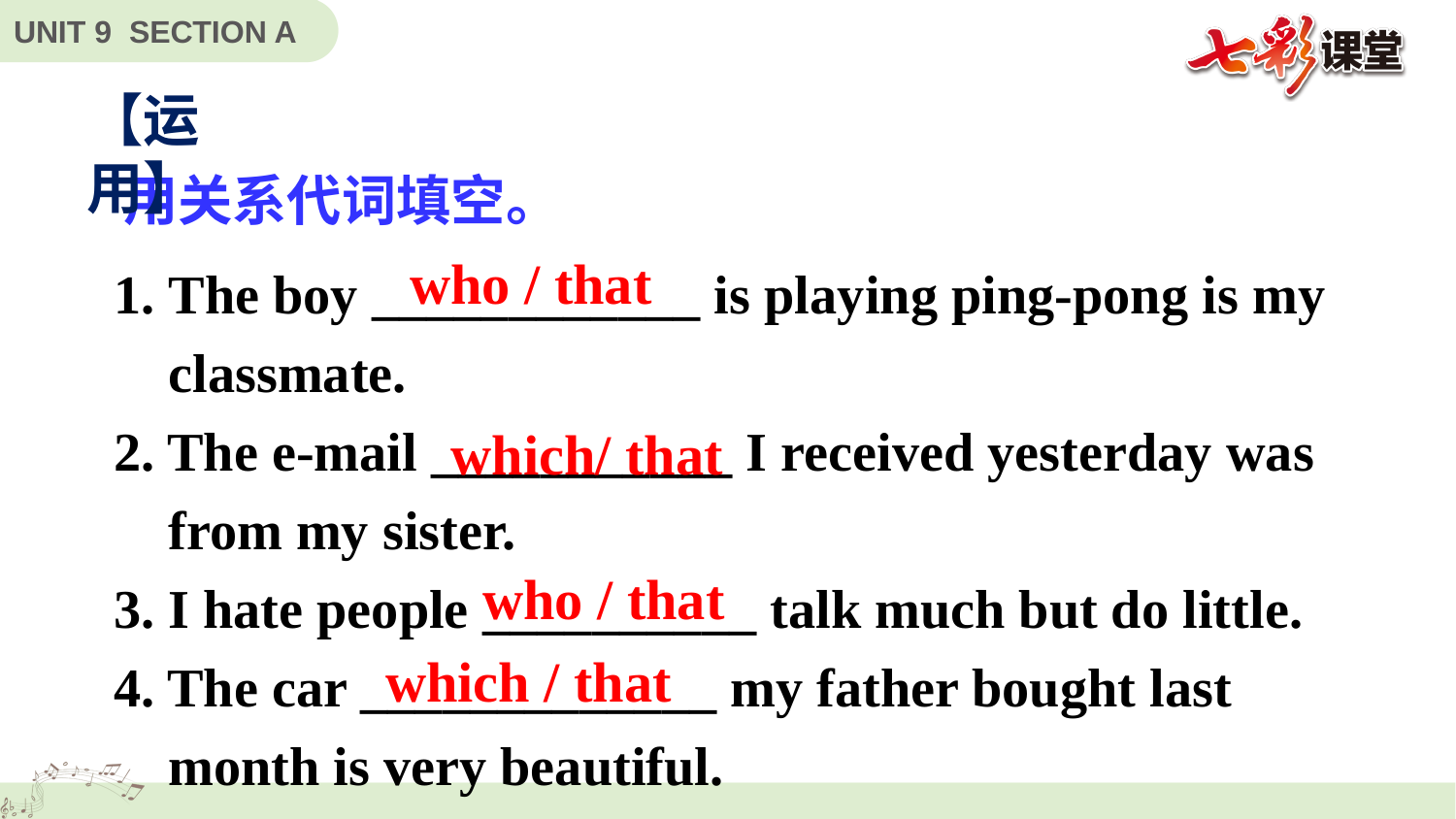

【运用】
用关系代词填空。
 The boy ____________ is playing ping-pong is my
    classmate.
2. The e-mail ___________ I received yesterday was
    from my sister.
3. I hate people __________ talk much but do little.
4. The car _____________ my father bought last
    month is very beautiful.
who / that
which/ that
who / that
which / that